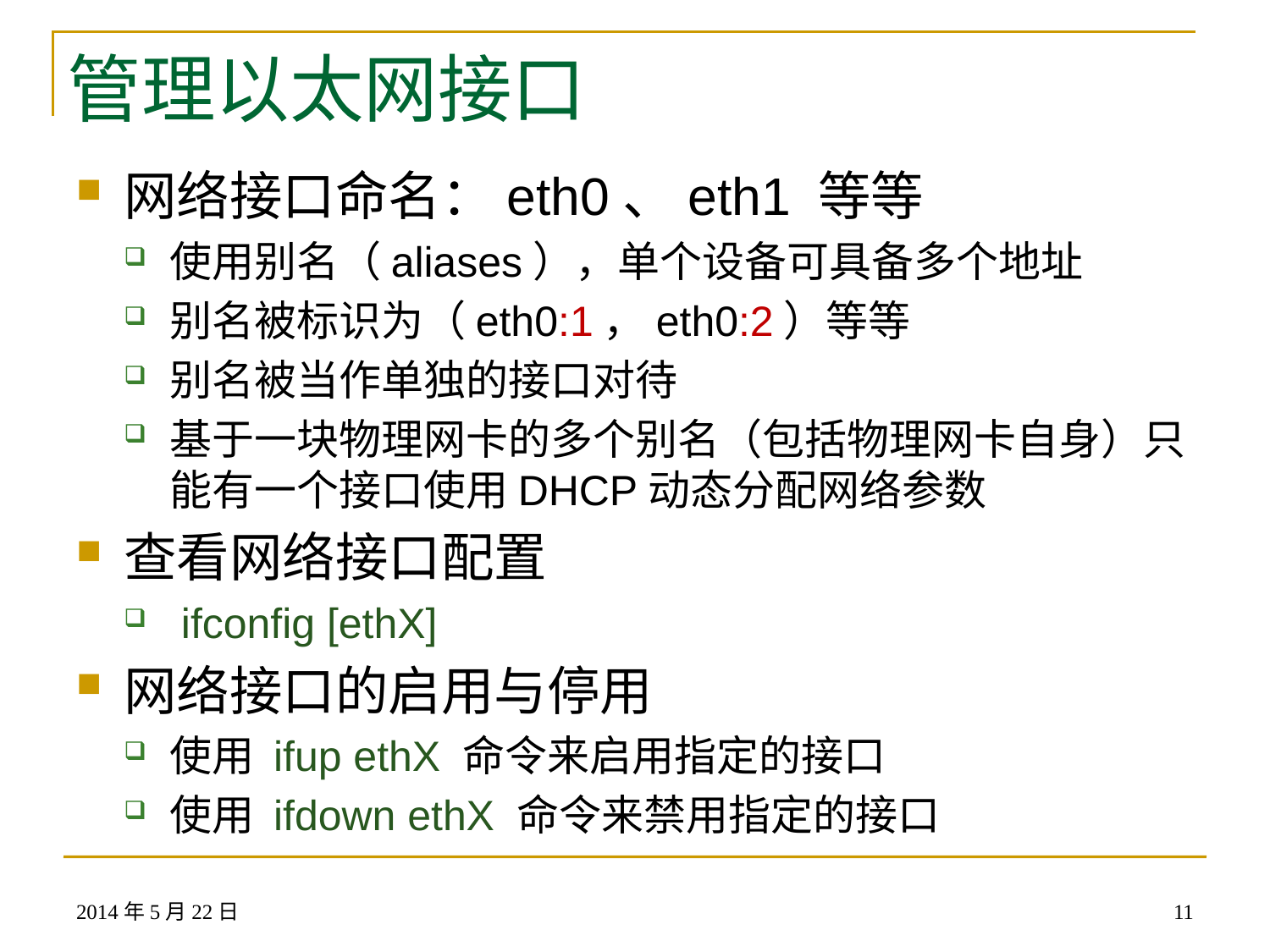

# 管理以太网接口
网络接口命名：eth0、eth1 等等
使用别名（aliases），单个设备可具备多个地址
别名被标识为（eth0:1，eth0:2）等等
别名被当作单独的接口对待
基于一块物理网卡的多个别名（包括物理网卡自身）只能有一个接口使用DHCP动态分配网络参数
查看网络接口配置
 ifconfig [ethX]
网络接口的启用与停用
使用 ifup ethX 命令来启用指定的接口
使用 ifdown ethX 命令来禁用指定的接口

2014年5月22日
11